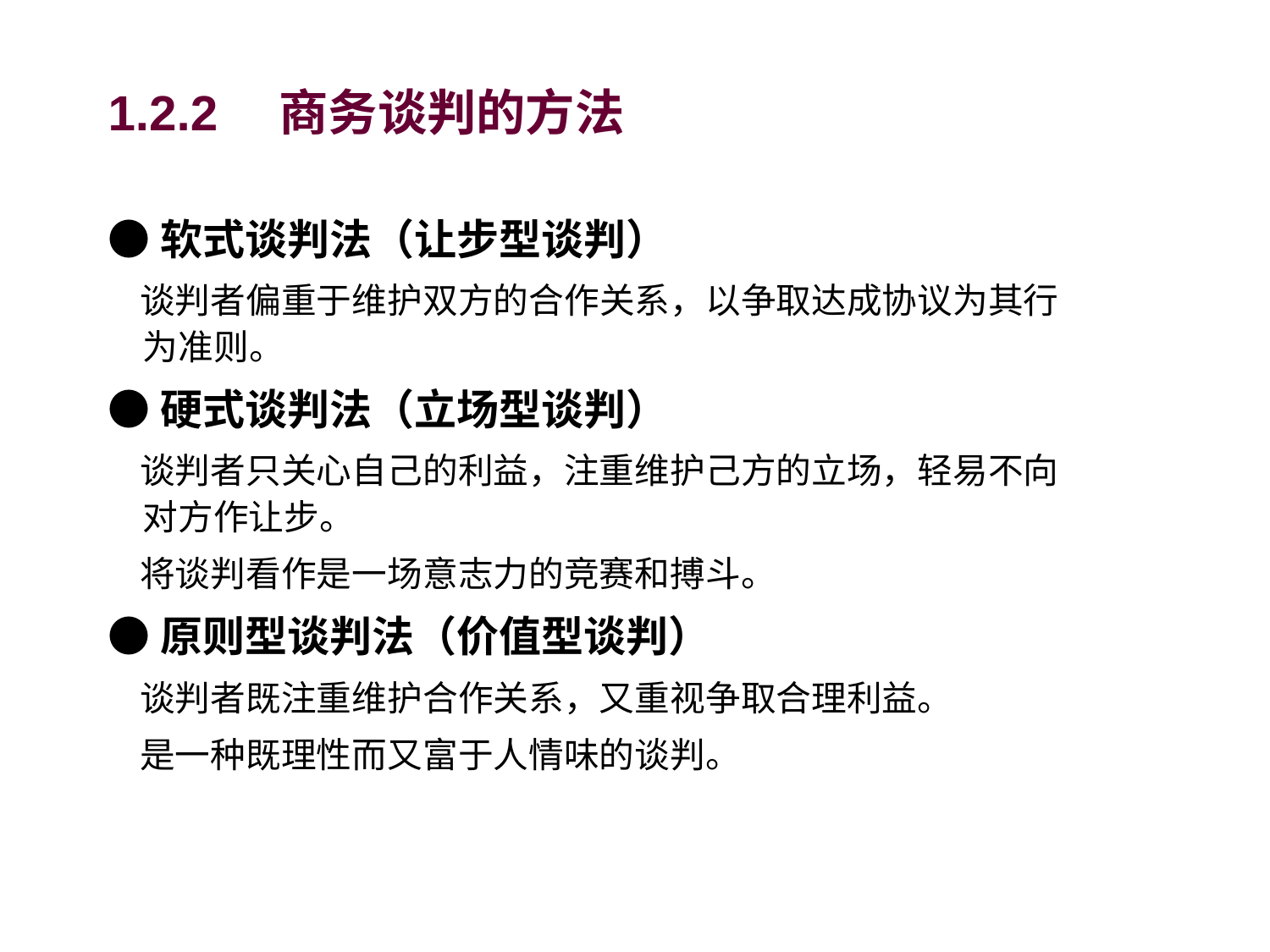

# 1.2.2　商务谈判的方法
●软式谈判法（让步型谈判）
   谈判者偏重于维护双方的合作关系，以争取达成协议为其行为准则。
●硬式谈判法（立场型谈判）
   谈判者只关心自己的利益，注重维护己方的立场，轻易不向对方作让步。
   将谈判看作是一场意志力的竞赛和搏斗。
●原则型谈判法（价值型谈判）
   谈判者既注重维护合作关系，又重视争取合理利益。
   是一种既理性而又富于人情味的谈判。